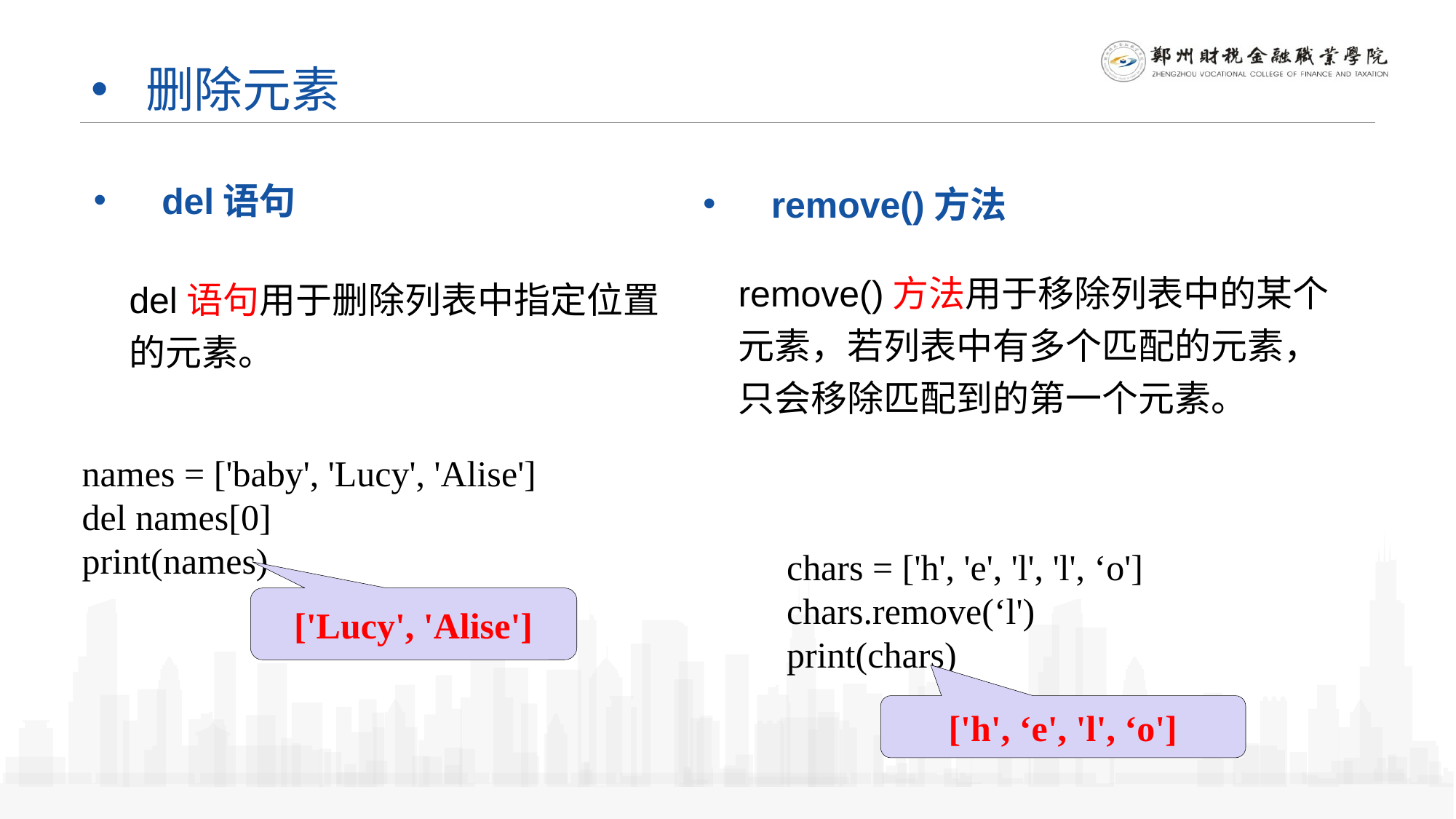

# 删除元素
del语句
remove()方法
remove()方法用于移除列表中的某个元素，若列表中有多个匹配的元素，只会移除匹配到的第一个元素。
del语句用于删除列表中指定位置的元素。
names = ['baby', 'Lucy', 'Alise']
del names[0]
print(names)
chars = ['h', 'e', 'l', 'l', ‘o']
chars.remove(‘l')
print(chars)
['Lucy', 'Alise']
['h', ‘e', 'l', ‘o']